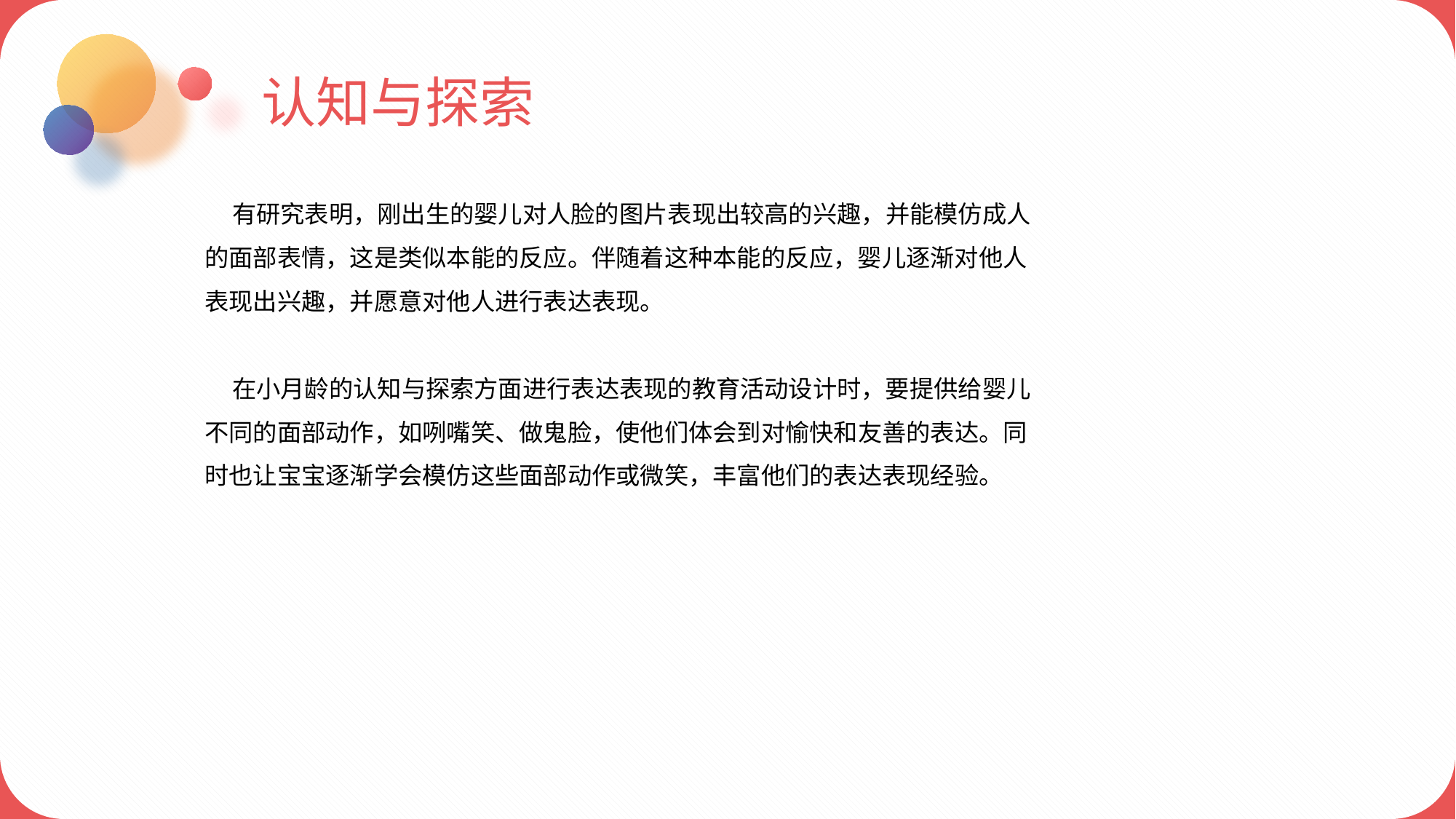

认知与探索
    有研究表明，刚出生的婴儿对人脸的图片表现出较高的兴趣，并能模仿成人的面部表情，这是类似本能的反应。伴随着这种本能的反应，婴儿逐渐对他人表现出兴趣，并愿意对他人进行表达表现。

    在小月龄的认知与探索方面进行表达表现的教育活动设计时，要提供给婴儿不同的面部动作，如咧嘴笑、做鬼脸，使他们体会到对愉快和友善的表达。同时也让宝宝逐渐学会模仿这些面部动作或微笑，丰富他们的表达表现经验。